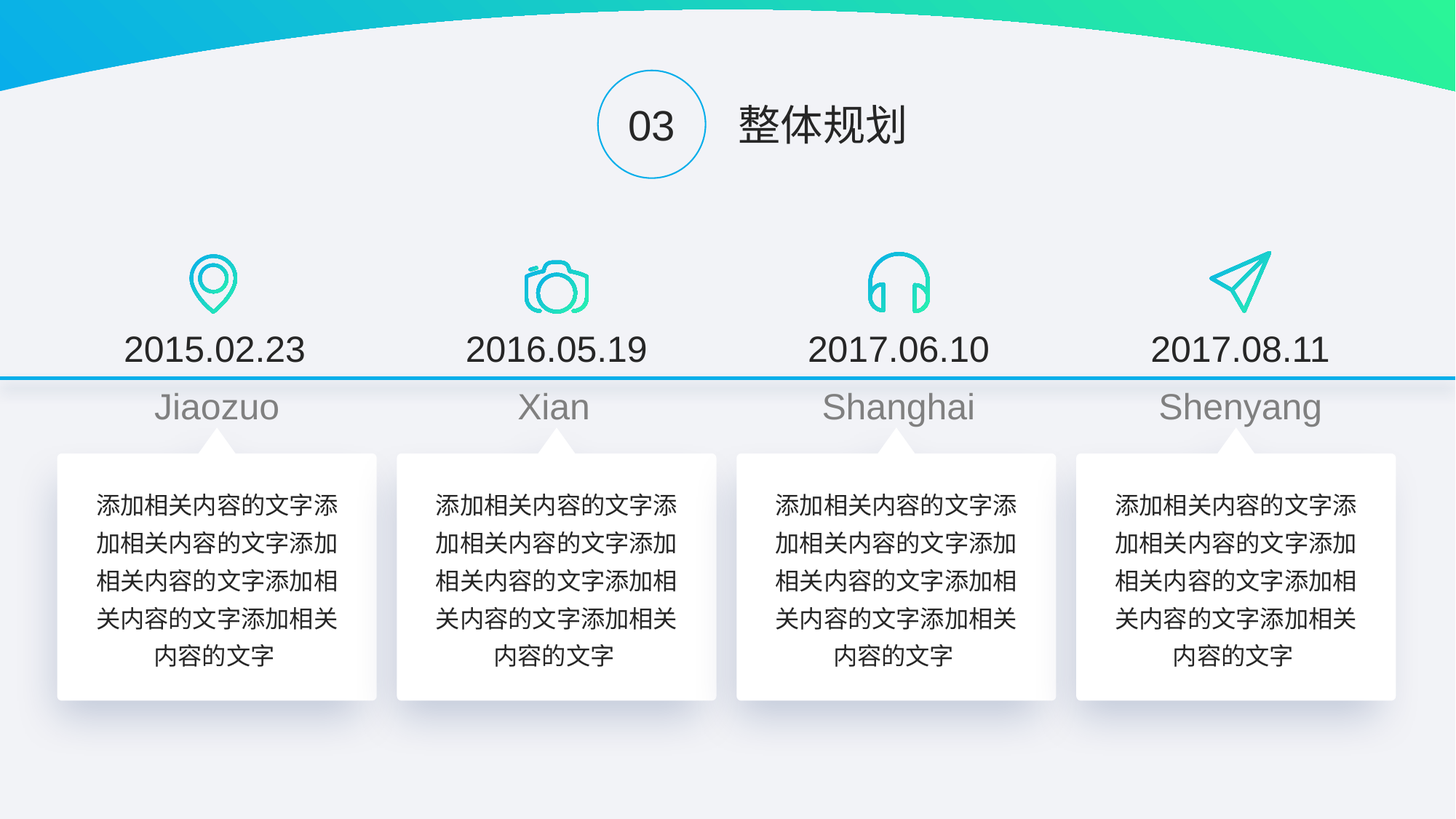

03
整体规划

2015.02.23
2016.05.19
2017.06.10
2017.08.11
Jiaozuo
Xian
Shanghai
Shenyang

添加相关内容的文字添加相关内容的文字添加相关内容的文字添加相关内容的文字添加相关内容的文字
添加相关内容的文字添加相关内容的文字添加相关内容的文字添加相关内容的文字添加相关内容的文字
添加相关内容的文字添加相关内容的文字添加相关内容的文字添加相关内容的文字添加相关内容的文字
添加相关内容的文字添加相关内容的文字添加相关内容的文字添加相关内容的文字添加相关内容的文字